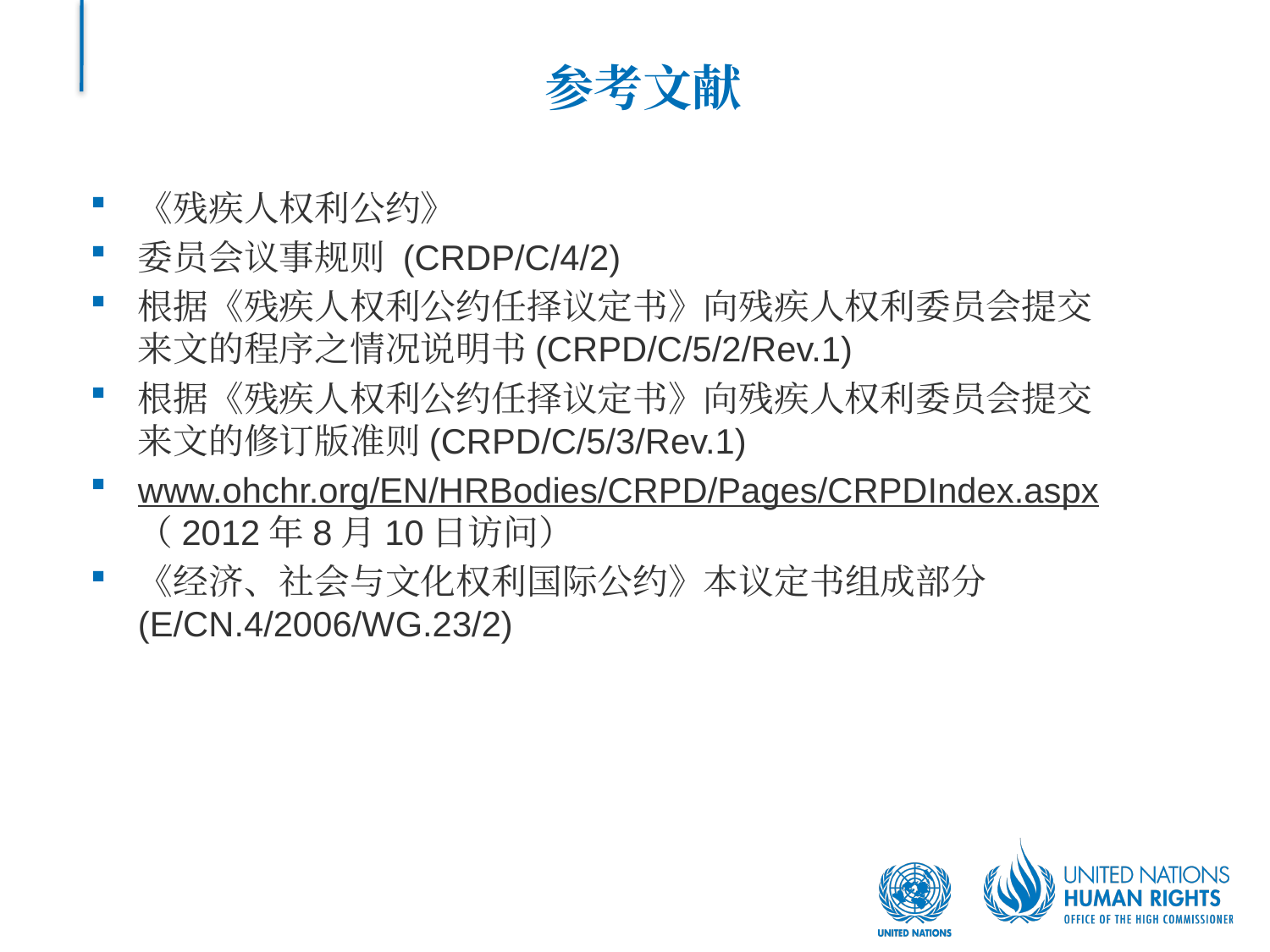

# 参考文献
《残疾人权利公约》
委员会议事规则 (CRDP/C/4/2)
根据《残疾人权利公约任择议定书》向残疾人权利委员会提交来文的程序之情况说明书(CRPD/C/5/2/Rev.1)
根据《残疾人权利公约任择议定书》向残疾人权利委员会提交来文的修订版准则(CRPD/C/5/3/Rev.1)
www.ohchr.org/EN/HRBodies/CRPD/Pages/CRPDIndex.aspx （2012年8月10日访问）
《经济、社会与文化权利国际公约》本议定书组成部分 (E/CN.4/2006/WG.23/2)